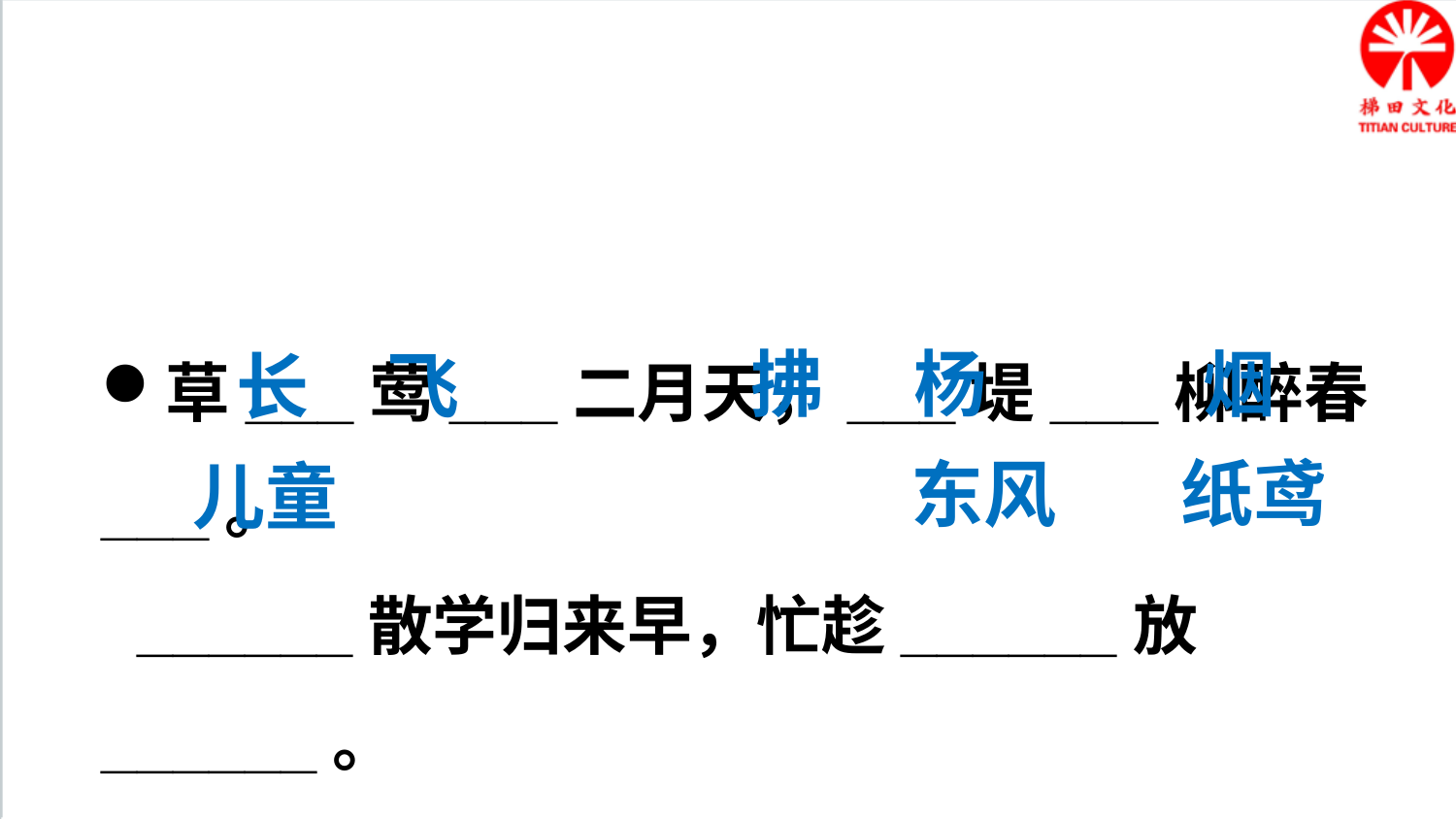

草___莺___二月天，___堤___柳醉春___。
  ______散学归来早，忙趁______放______。
拂
杨
烟
飞
长
纸鸢
东风
儿童